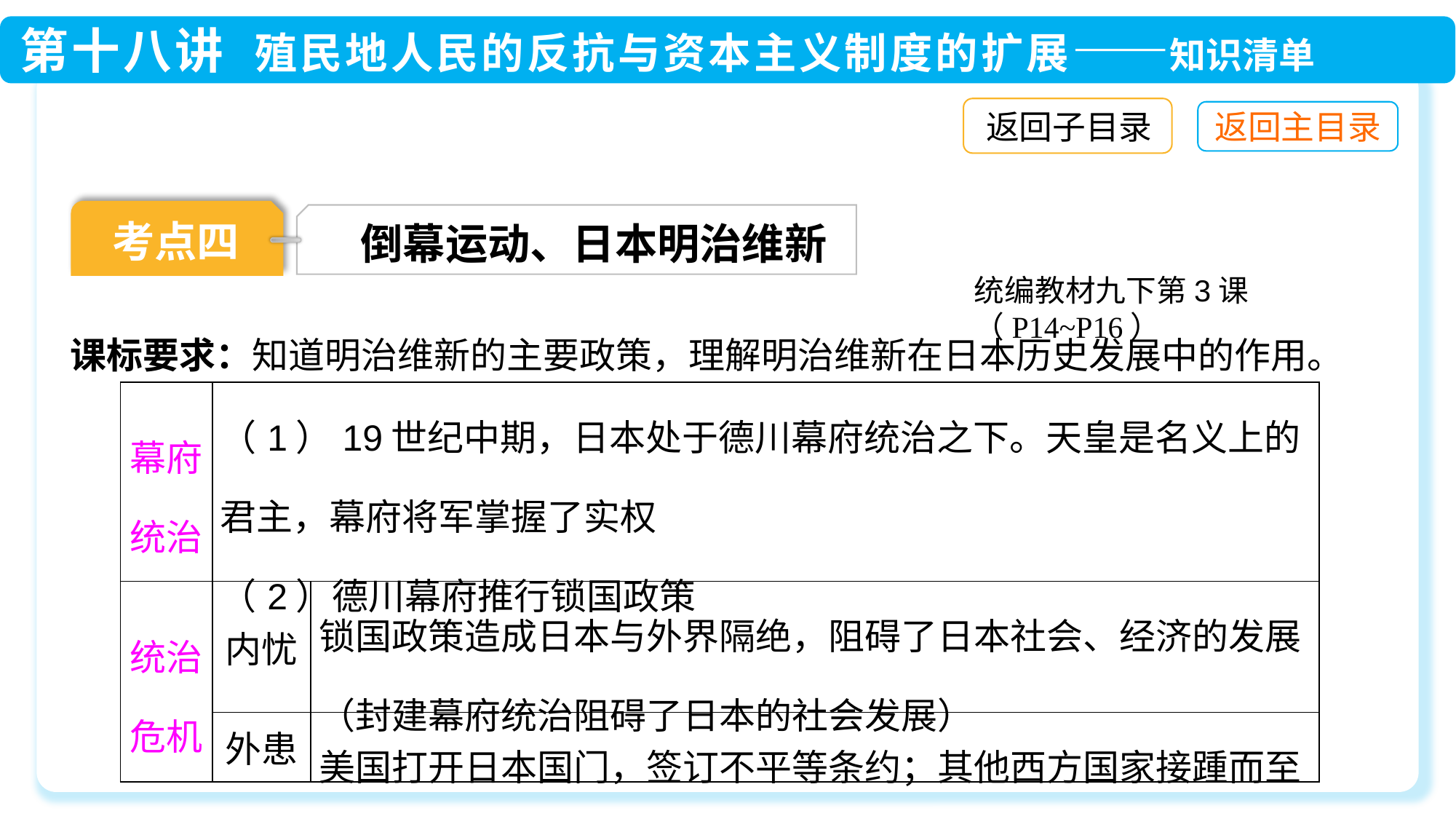

返回子目录
考点四
倒幕运动、日本明治维新

统编教材九下第3课（P14~P16）
课标要求：知道明治维新的主要政策，理解明治维新在日本历史发展中的作用。
| 幕府统治 | （1）19世纪中期，日本处于德川幕府统治之下。天皇是名义上的君主，幕府将军掌握了实权 （2）德川幕府推行锁国政策 |  |
| --- | --- | --- |
| 统治危机 | 内忧 | 锁国政策造成日本与外界隔绝，阻碍了日本社会、经济的发展（封建幕府统治阻碍了日本的社会发展） |
|  | 外患 | 美国打开日本国门，签订不平等条约；其他西方国家接踵而至 |